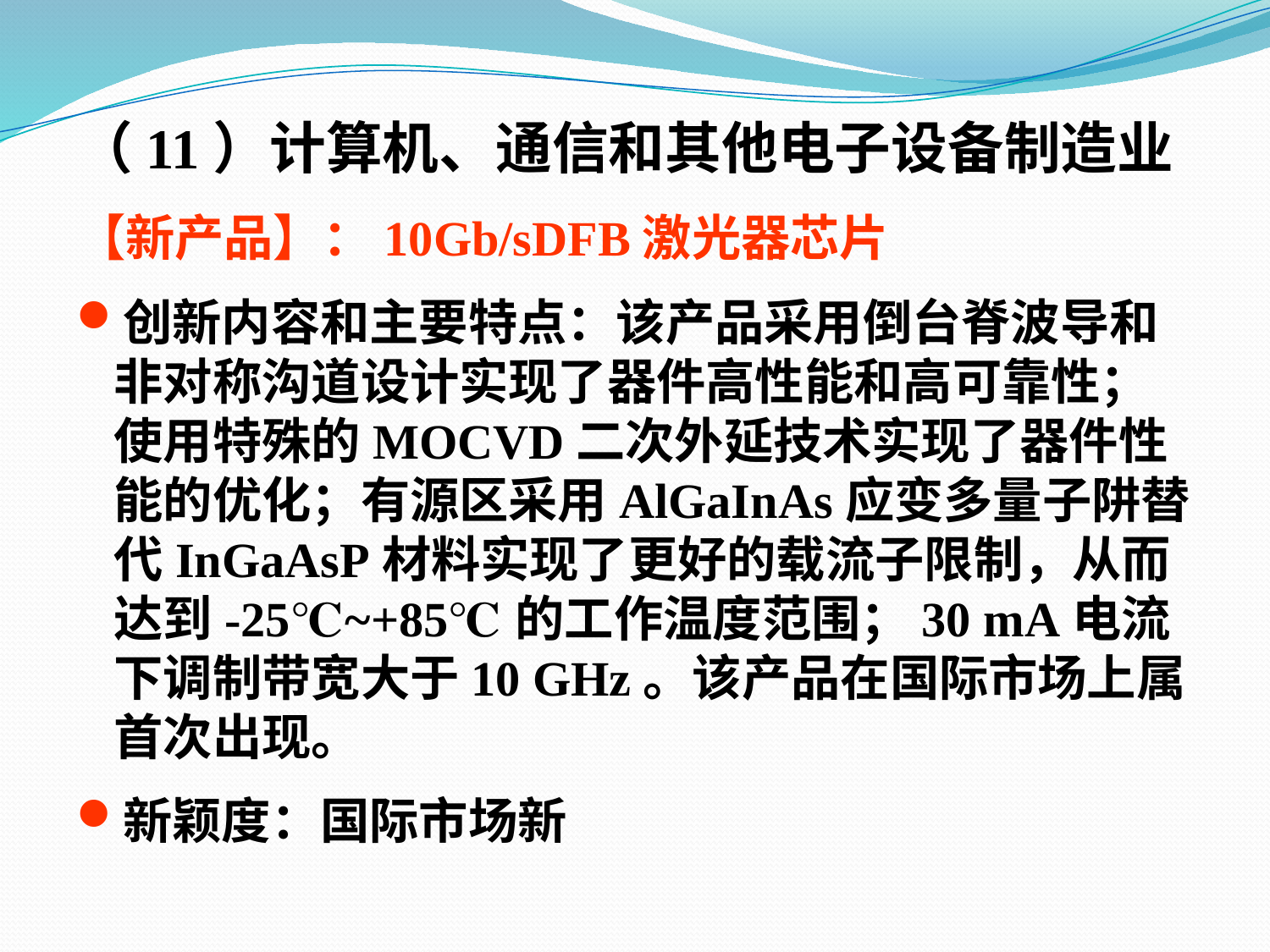

（11）计算机、通信和其他电子设备制造业
【新产品】：10Gb/sDFB激光器芯片
创新内容和主要特点：该产品采用倒台脊波导和非对称沟道设计实现了器件高性能和高可靠性；使用特殊的MOCVD二次外延技术实现了器件性能的优化；有源区采用AlGaInAs应变多量子阱替代InGaAsP材料实现了更好的载流子限制，从而达到-25℃~+85℃的工作温度范围；30 mA电流下调制带宽大于10 GHz。该产品在国际市场上属首次出现。
新颖度：国际市场新